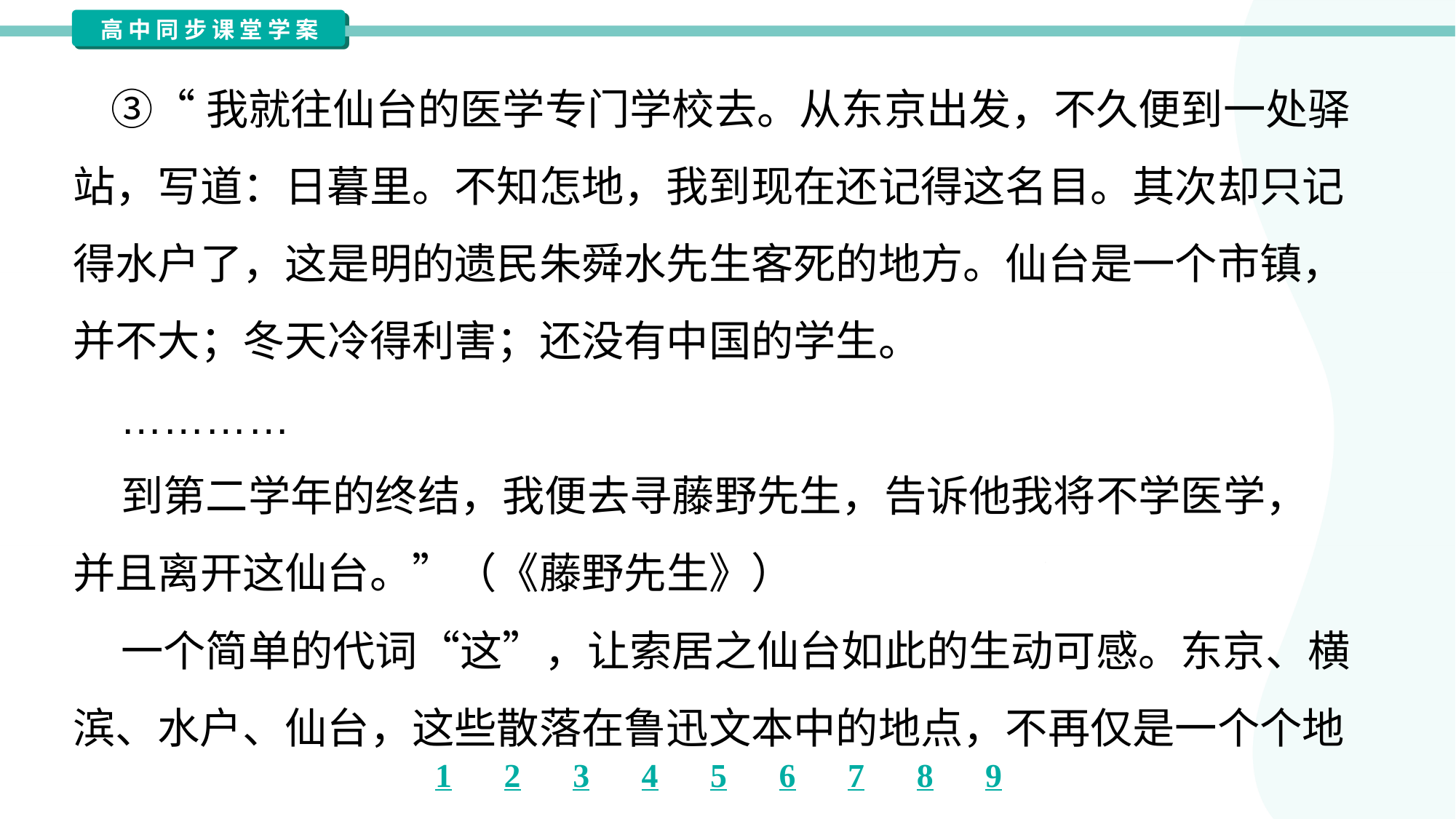

③“我就往仙台的医学专门学校去。从东京出发，不久便到一处驿
站，写道：日暮里。不知怎地，我到现在还记得这名目。其次却只记
得水户了，这是明的遗民朱舜水先生客死的地方。仙台是一个市镇，
并不大；冬天冷得利害；还没有中国的学生。
    …………
    到第二学年的终结，我便去寻藤野先生，告诉他我将不学医学，
并且离开这仙台。”（《藤野先生》）
    一个简单的代词“这”，让索居之仙台如此的生动可感。东京、横
滨、水户、仙台，这些散落在鲁迅文本中的地点，不再仅是一个个地